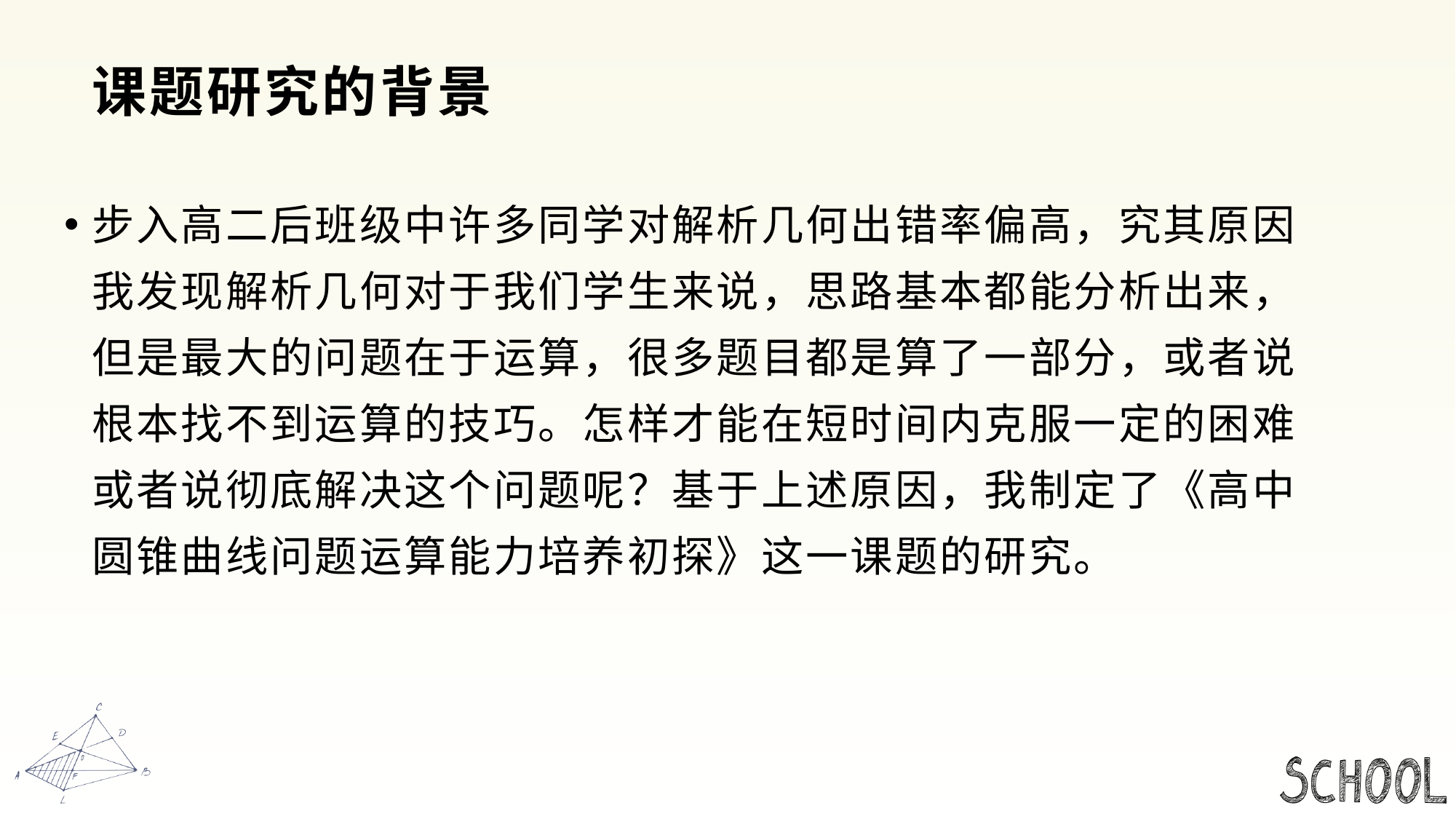

# 课题研究的背景

步入高二后班级中许多同学对解析几何出错率偏高，究其原因我发现解析几何对于我们学生来说，思路基本都能分析出来，但是最大的问题在于运算，很多题目都是算了一部分，或者说根本找不到运算的技巧。怎样才能在短时间内克服一定的困难或者说彻底解决这个问题呢？基于上述原因，我制定了《高中圆锥曲线问题运算能力培养初探》这一课题的研究。